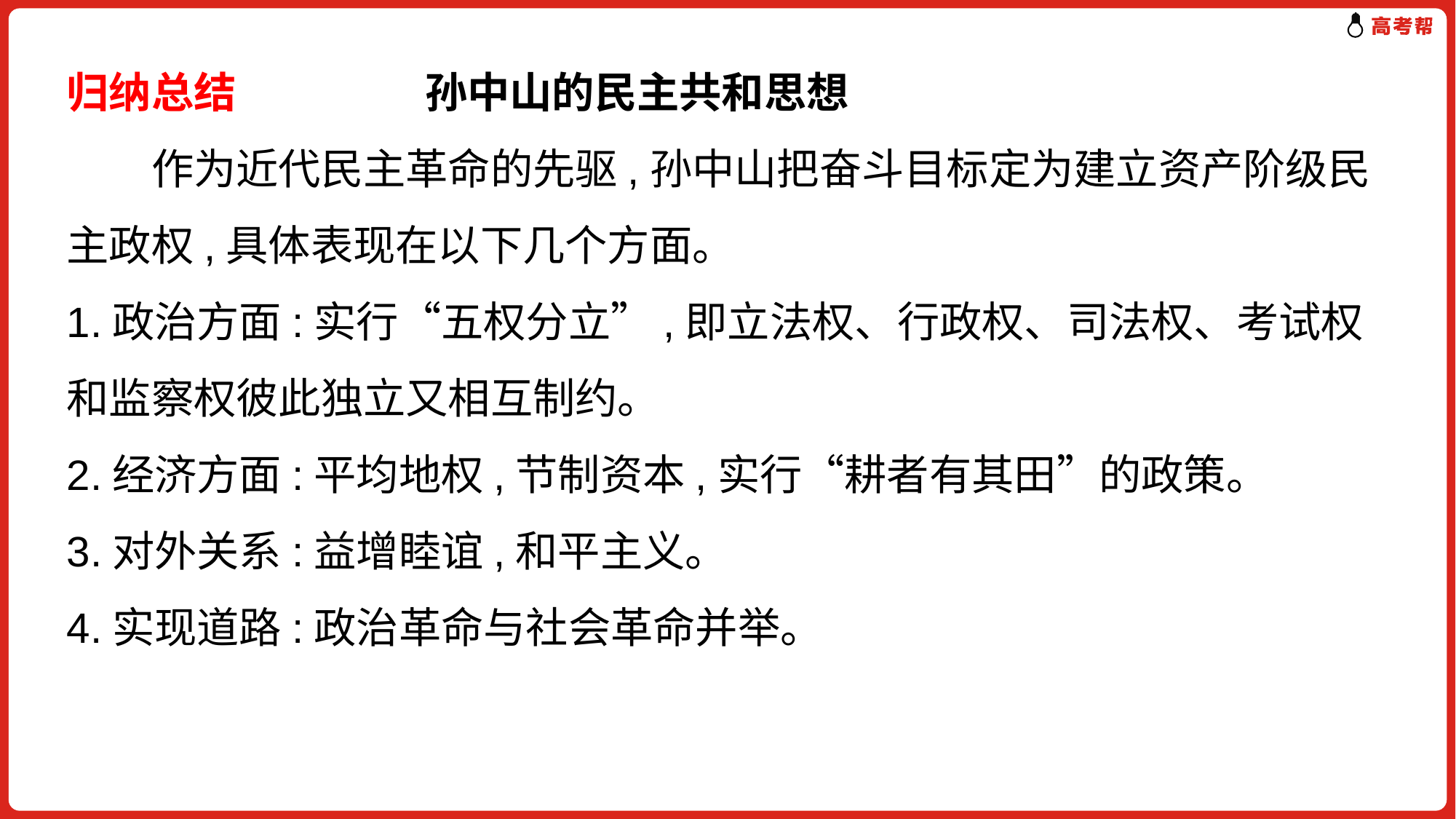

归纳总结　　           孙中山的民主共和思想
　　作为近代民主革命的先驱,孙中山把奋斗目标定为建立资产阶级民主政权,具体表现在以下几个方面。
1.政治方面:实行“五权分立”,即立法权、行政权、司法权、考试权和监察权彼此独立又相互制约。
2.经济方面:平均地权,节制资本,实行“耕者有其田”的政策。
3.对外关系:益增睦谊,和平主义。
4.实现道路:政治革命与社会革命并举。